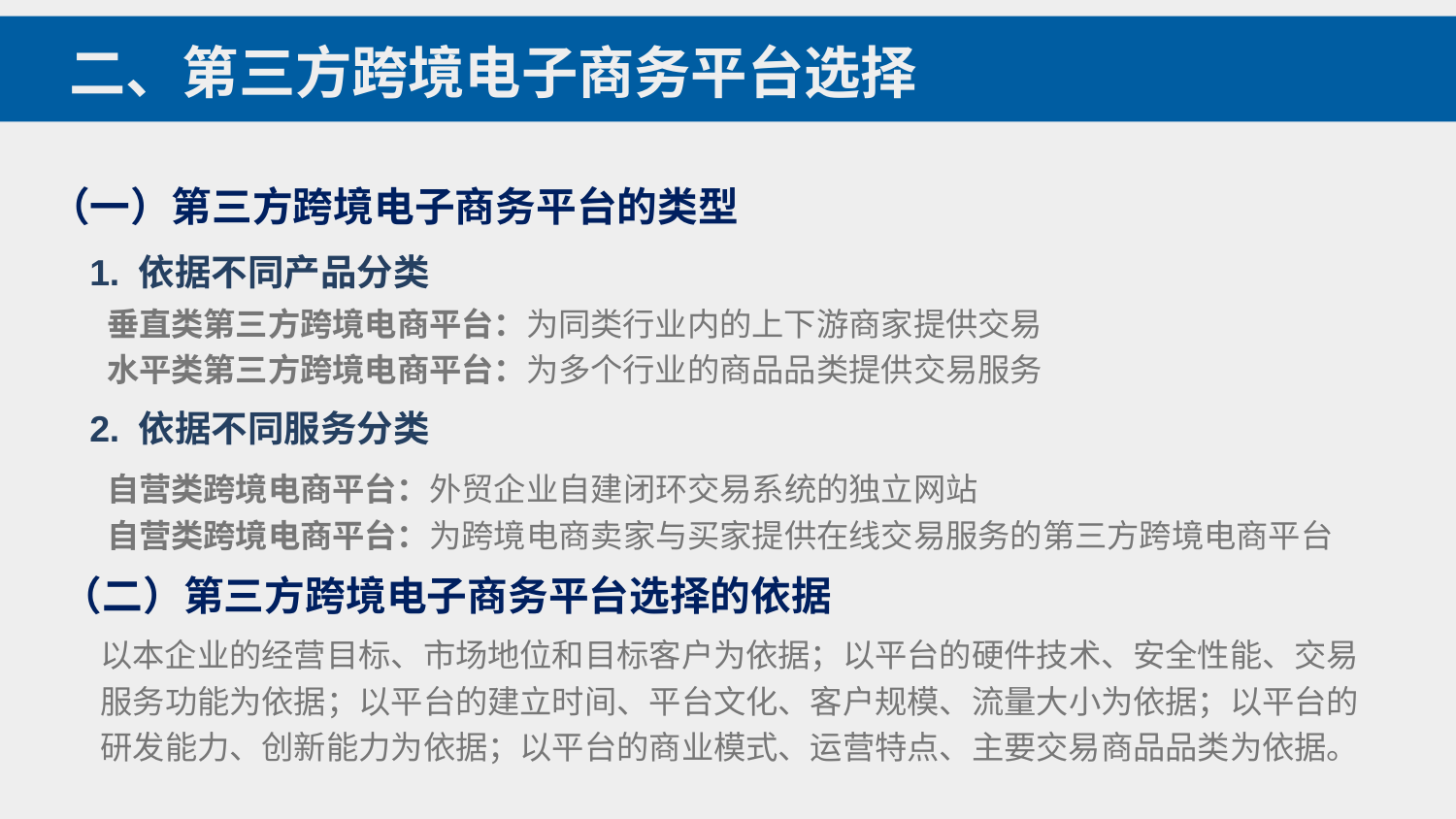

二、第三方跨境电子商务平台选择
（一）第三方跨境电子商务平台的类型
1. 依据不同产品分类
垂直类第三方跨境电商平台：为同类行业内的上下游商家提供交易
水平类第三方跨境电商平台：为多个行业的商品品类提供交易服务
2. 依据不同服务分类
自营类跨境电商平台：外贸企业自建闭环交易系统的独立网站
自营类跨境电商平台：为跨境电商卖家与买家提供在线交易服务的第三方跨境电商平台
（二）第三方跨境电子商务平台选择的依据
以本企业的经营目标、市场地位和目标客户为依据；以平台的硬件技术、安全性能、交易服务功能为依据；以平台的建立时间、平台文化、客户规模、流量大小为依据；以平台的研发能力、创新能力为依据；以平台的商业模式、运营特点、主要交易商品品类为依据。